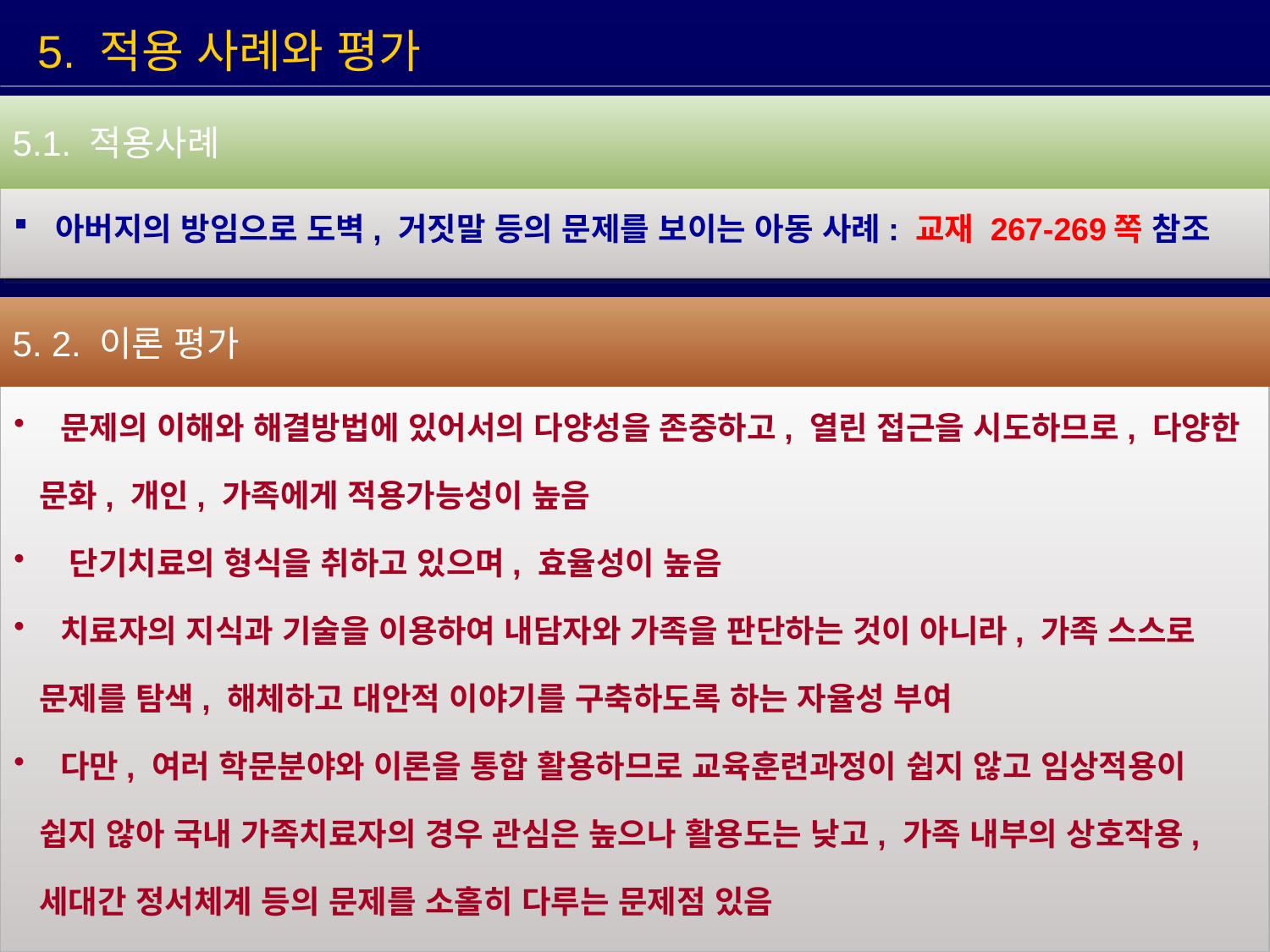

5. 적용 사례와 평가

5.1. 적용사례

 아버지의 방임으로 도벽, 거짓말 등의 문제를 보이는 아동 사례: 교재 267-269쪽 참조
5. 2. 이론 평가
 문제의 이해와 해결방법에 있어서의 다양성을 존중하고, 열린 접근을 시도하므로, 다양한
  문화, 개인, 가족에게 적용가능성이 높음
  단기치료의 형식을 취하고 있으며, 효율성이 높음
 치료자의 지식과 기술을 이용하여 내담자와 가족을 판단하는 것이 아니라, 가족 스스로
  문제를 탐색, 해체하고 대안적 이야기를 구축하도록 하는 자율성 부여
 다만, 여러 학문분야와 이론을 통합 활용하므로 교육훈련과정이 쉽지 않고 임상적용이
  쉽지 않아 국내 가족치료자의 경우 관심은 높으나 활용도는 낮고, 가족 내부의 상호작용,
  세대간 정서체계 등의 문제를 소홀히 다루는 문제점 있음